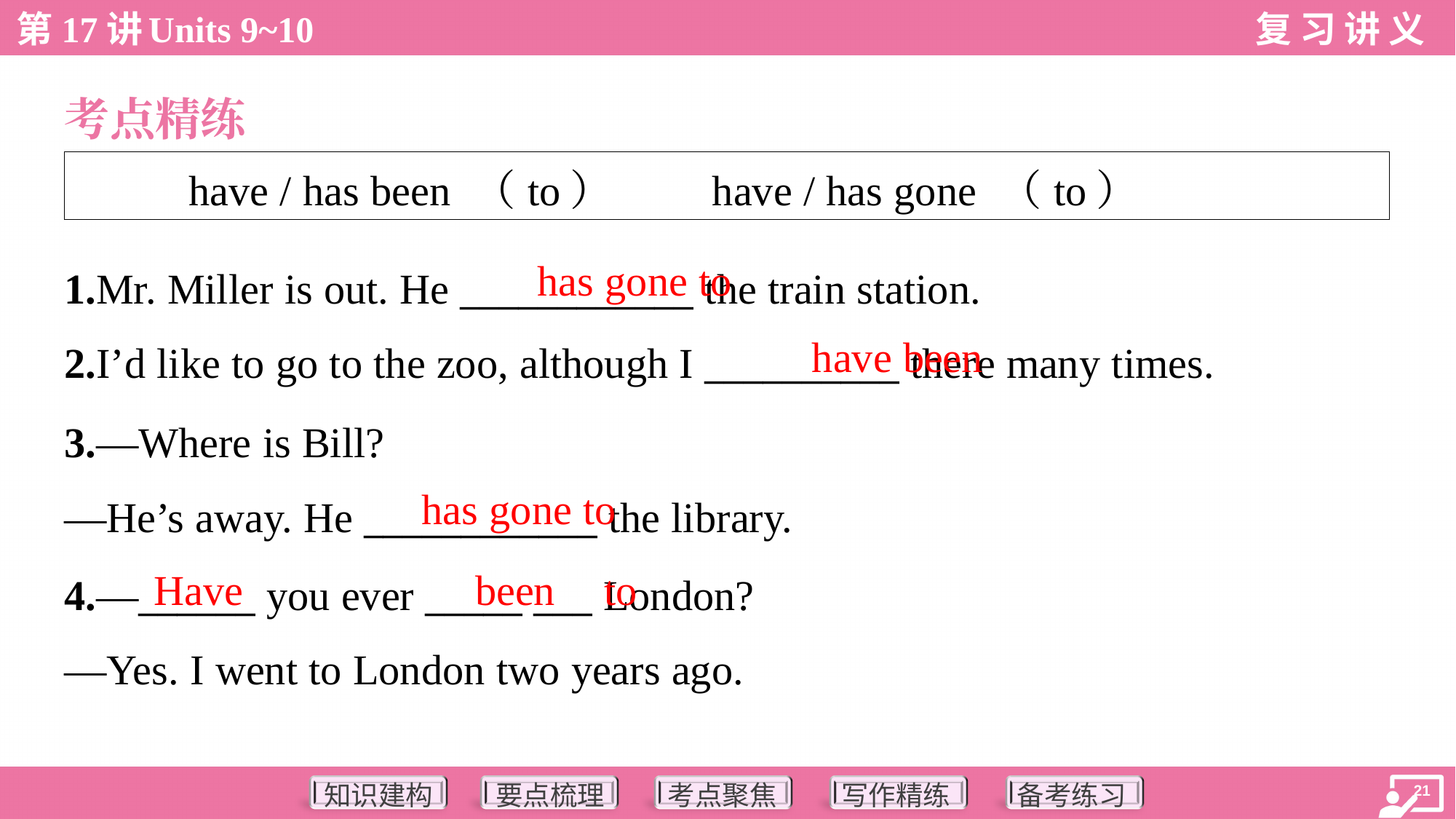

考点精练
| have / has been （to） have / has gone （to） |
| --- |
has gone to
1.Mr. Miller is out. He ____________ the train station.
2.I’d like to go to the zoo, although I __________ there many times.
have been
3.—Where is Bill?
—He’s away. He ____________ the library.
has gone to
Have
been
to
4.—______ you ever _____ ___ London?
—Yes. I went to London two years ago.